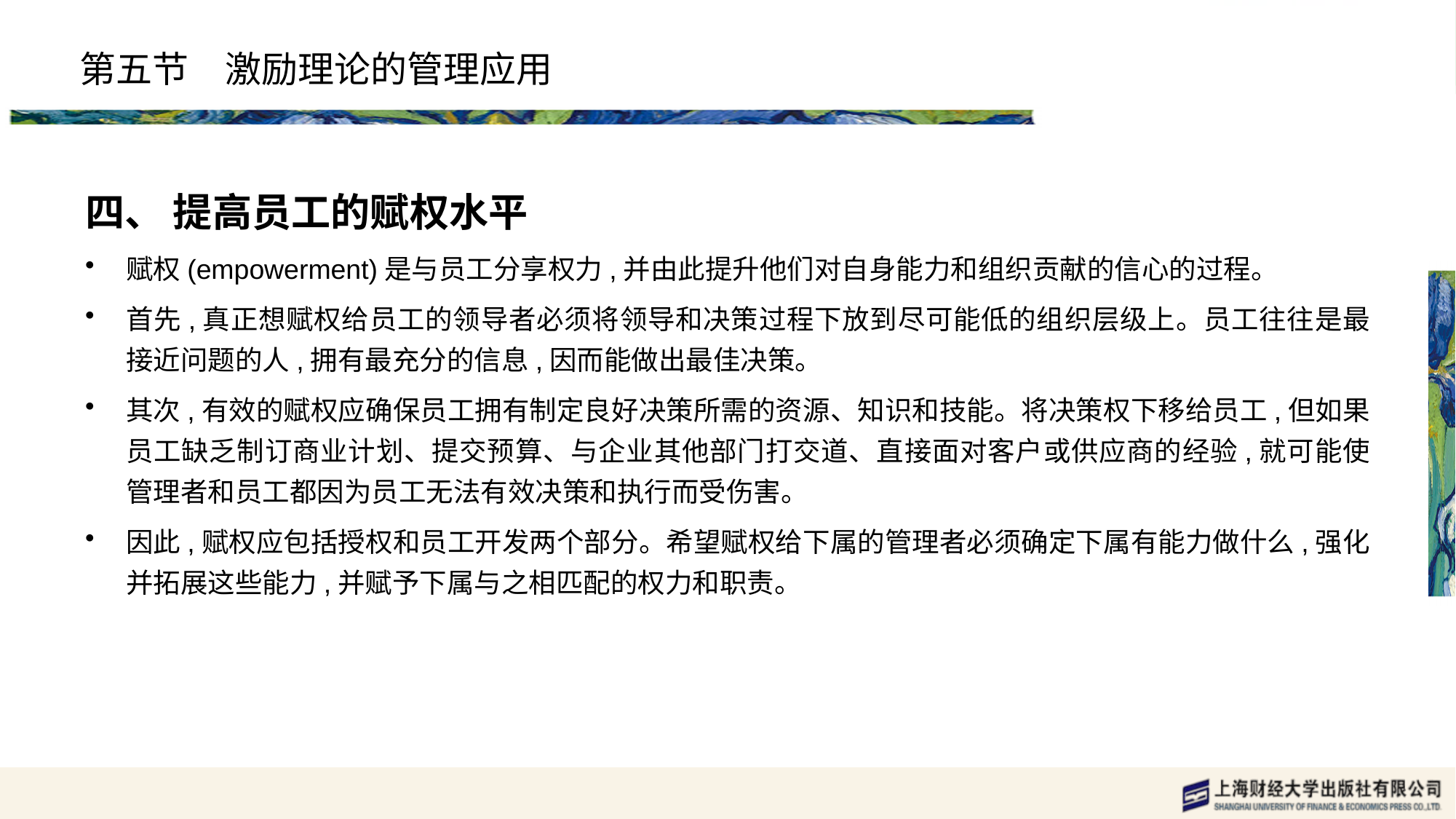

# 第五节　激励理论的管理应用
四、 提高员工的赋权水平
赋权(empowerment)是与员工分享权力,并由此提升他们对自身能力和组织贡献的信心的过程。
首先,真正想赋权给员工的领导者必须将领导和决策过程下放到尽可能低的组织层级上。员工往往是最接近问题的人,拥有最充分的信息,因而能做出最佳决策。
其次,有效的赋权应确保员工拥有制定良好决策所需的资源、知识和技能。将决策权下移给员工,但如果员工缺乏制订商业计划、提交预算、与企业其他部门打交道、直接面对客户或供应商的经验,就可能使管理者和员工都因为员工无法有效决策和执行而受伤害。
因此,赋权应包括授权和员工开发两个部分。希望赋权给下属的管理者必须确定下属有能力做什么,强化并拓展这些能力,并赋予下属与之相匹配的权力和职责。